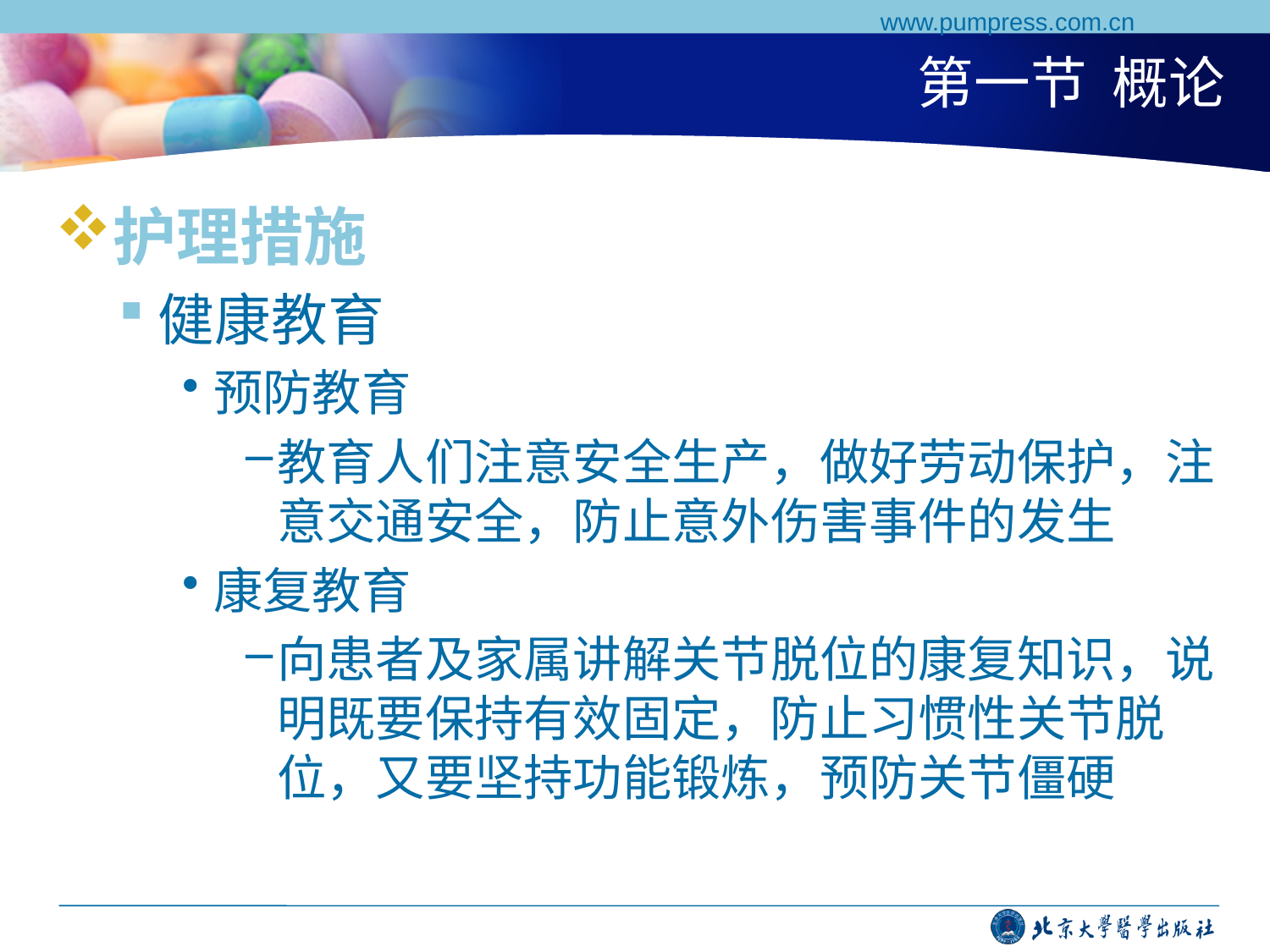

www.pumpress.com.cn
# 第一节  概论
护理措施
健康教育
预防教育
教育人们注意安全生产，做好劳动保护，注意交通安全，防止意外伤害事件的发生
康复教育
向患者及家属讲解关节脱位的康复知识，说明既要保持有效固定，防止习惯性关节脱位，又要坚持功能锻炼，预防关节僵硬